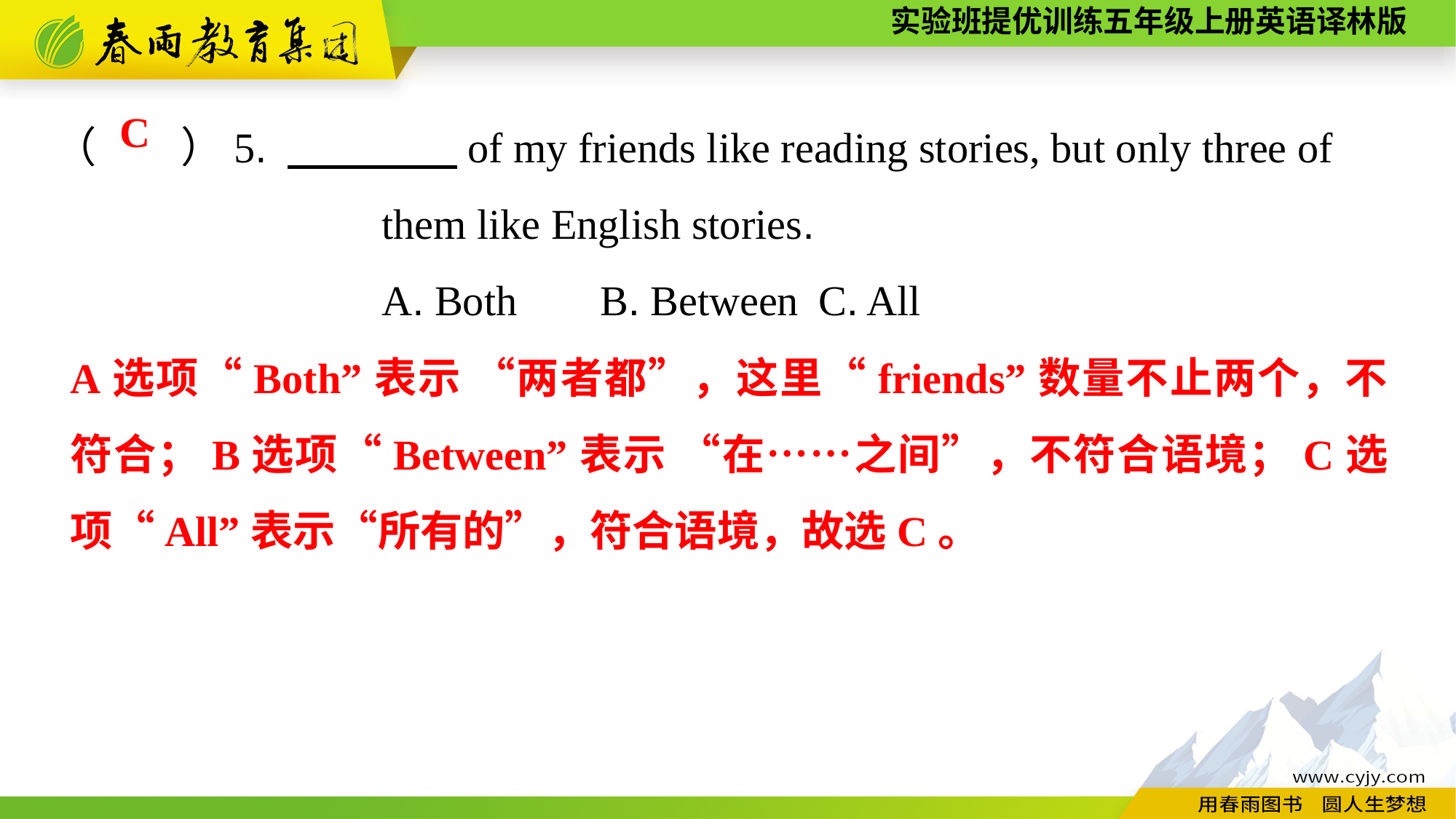

（　　）5. 　　　　of my friends like reading stories, but only three of
			them like English stories.
			A. Both	B. Between	C. All
C
A选项“Both”表示 “两者都”，这里“friends”数量不止两个，不符合；B选项“Between”表示 “在……之间”，不符合语境；C选项“All”表示“所有的”，符合语境，故选C。